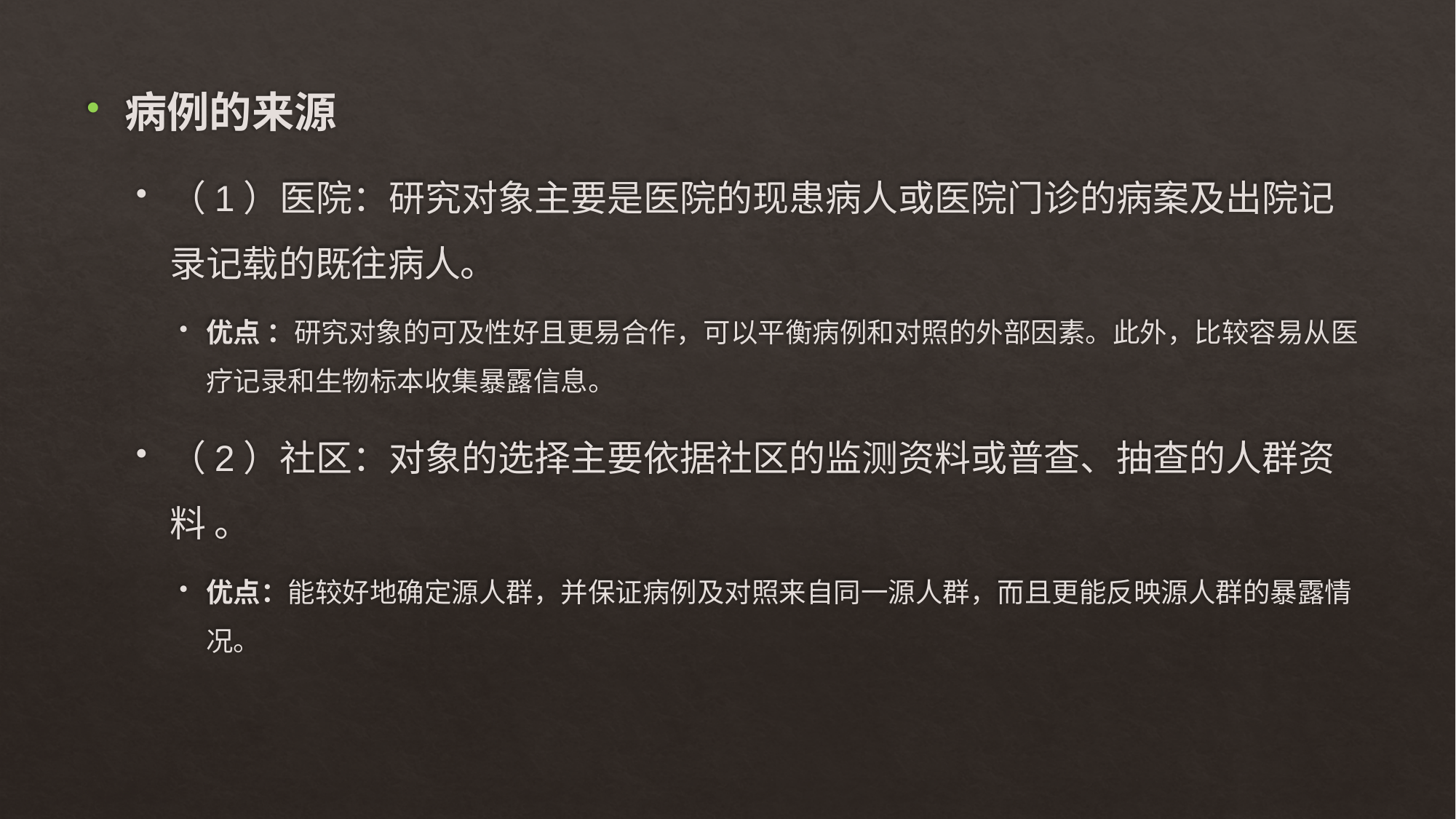

病例的来源
（1）医院：研究对象主要是医院的现患病人或医院门诊的病案及出院记录记载的既往病人。
优点 ：研究对象的可及性好且更易合作，可以平衡病例和对照的外部因素。此外，比较容易从医疗记录和生物标本收集暴露信息。
（2）社区：对象的选择主要依据社区的监测资料或普查、抽查的人群资料 。
优点：能较好地确定源人群，并保证病例及对照来自同一源人群，而且更能反映源人群的暴露情况。